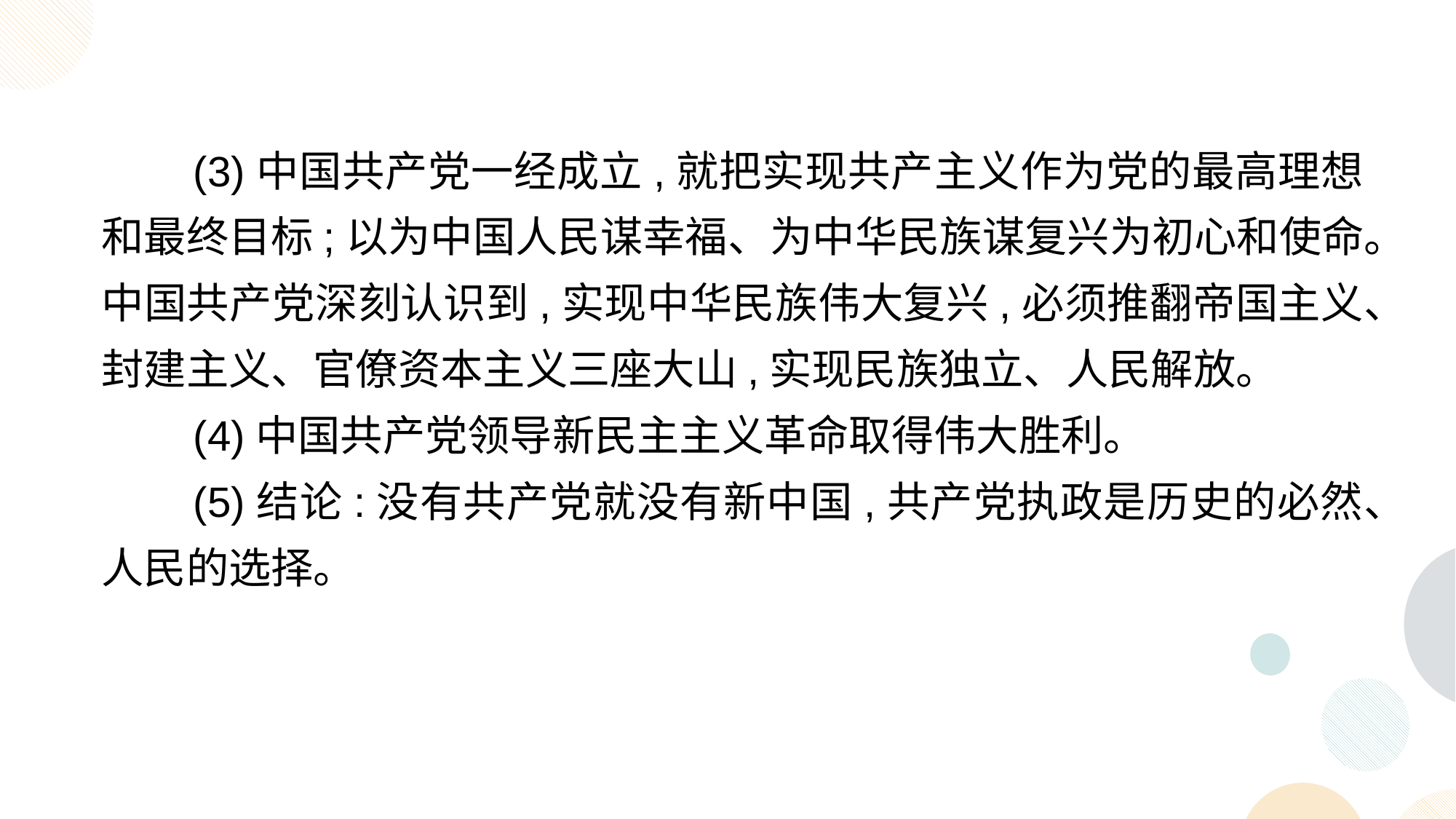

(3)中国共产党一经成立,就把实现共产主义作为党的最高理想和最终目标;以为中国人民谋幸福、为中华民族谋复兴为初心和使命。中国共产党深刻认识到,实现中华民族伟大复兴,必须推翻帝国主义、封建主义、官僚资本主义三座大山,实现民族独立、人民解放。
(4)中国共产党领导新民主主义革命取得伟大胜利。
(5)结论:没有共产党就没有新中国,共产党执政是历史的必然、人民的选择。